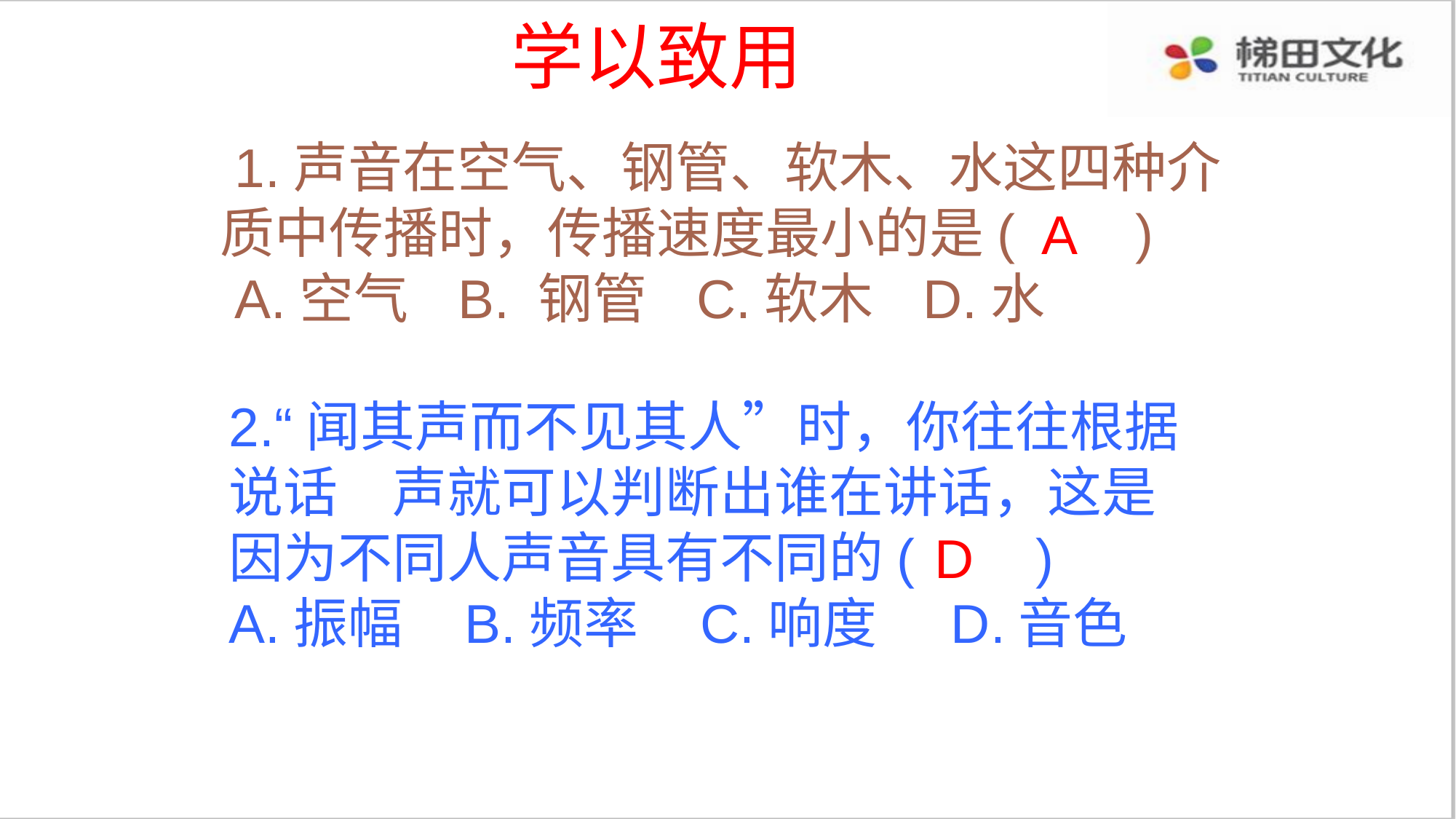

学以致用
 1.声音在空气、钢管、软木、水这四种介质中传播时，传播速度最小的是(        )
 A.空气   B. 钢管   C.软木   D.水
A
2.“闻其声而不见其人”时，你往往根据说话　声就可以判断出谁在讲话，这是因为不同人声音具有不同的(        )
A.振幅    B.频率    C.响度     D.音色
D